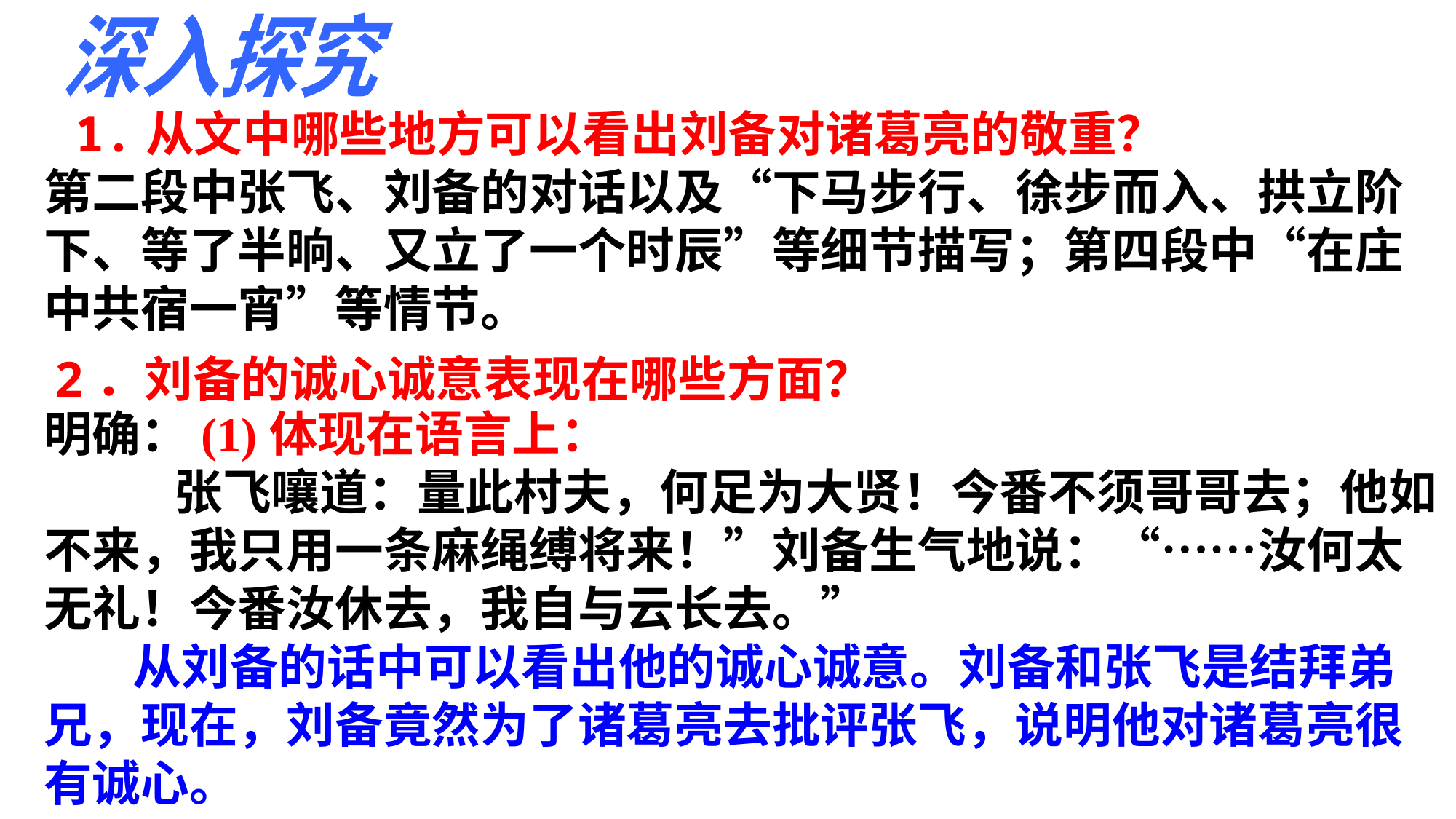

深入探究
1.从文中哪些地方可以看出刘备对诸葛亮的敬重？
第二段中张飞、刘备的对话以及“下马步行、徐步而入、拱立阶下、等了半晌、又立了一个时辰”等细节描写；第四段中“在庄中共宿一宵”等情节。
2．刘备的诚心诚意表现在哪些方面？
明确：(1)体现在语言上：
　　   张飞嚷道：量此村夫，何足为大贤！今番不须哥哥去；他如不来，我只用一条麻绳缚将来！”刘备生气地说：“……汝何太无礼！今番汝休去，我自与云长去。”       从刘备的话中可以看出他的诚心诚意。刘备和张飞是结拜弟兄，现在，刘备竟然为了诸葛亮去批评张飞，说明他对诸葛亮很有诚心。